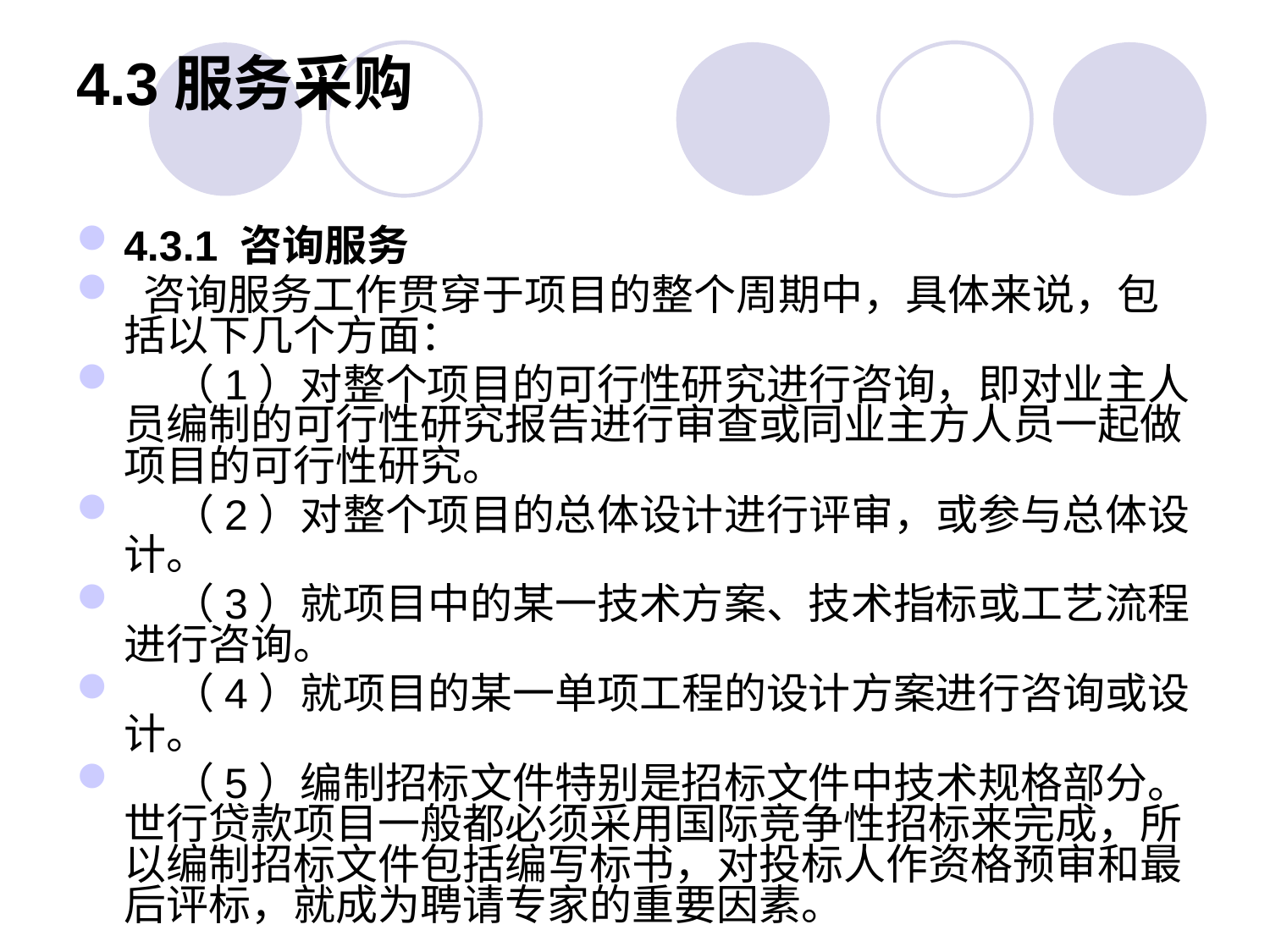

# 4.3服务采购
4.3.1 咨询服务
 咨询服务工作贯穿于项目的整个周期中，具体来说，包括以下几个方面：
    （1）对整个项目的可行性研究进行咨询，即对业主人员编制的可行性研究报告进行审查或同业主方人员一起做项目的可行性研究。
    （2）对整个项目的总体设计进行评审，或参与总体设计。
    （3）就项目中的某一技术方案、技术指标或工艺流程进行咨询。
    （4）就项目的某一单项工程的设计方案进行咨询或设计。
    （5）编制招标文件特别是招标文件中技术规格部分。世行贷款项目一般都必须采用国际竞争性招标来完成，所以编制招标文件包括编写标书，对投标人作资格预审和最后评标，就成为聘请专家的重要因素。